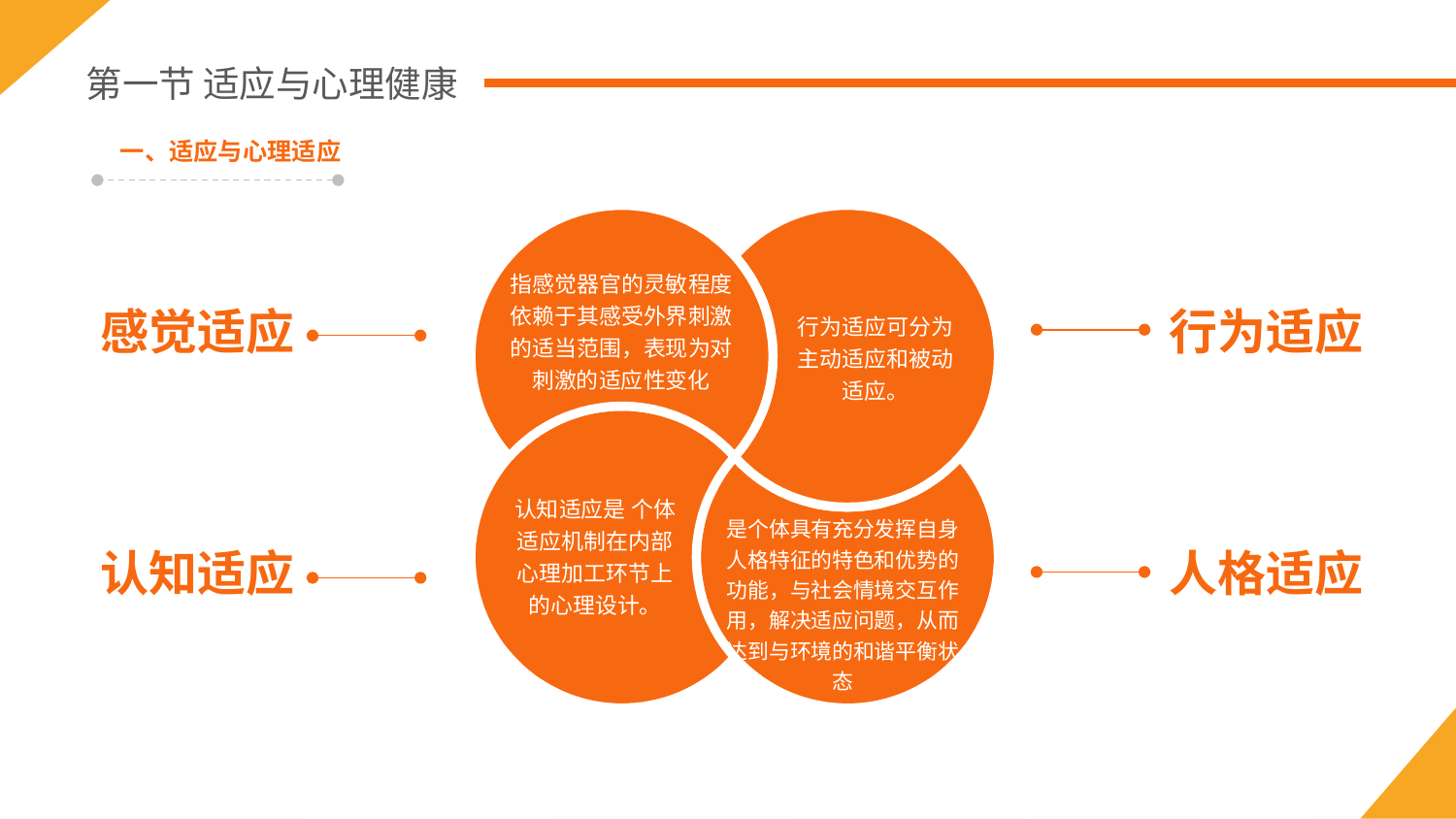

第一节 适应与心理健康
一、适应与心理适应

指感觉器官的灵敏程度依赖于其感受外界刺激的适当范围，表现为对刺激的适应性变化
行为适应可分为主动适应和被动适应。

认知适应是 个体适应机制在内部心理加工环节上的心理设计。
是个体具有充分发挥自身人格特征的特色和优势的功能，与社会情境交互作用，解决适应问题，从而达到与环境的和谐平衡状态
感觉适应

行为适应

认知适应

人格适应